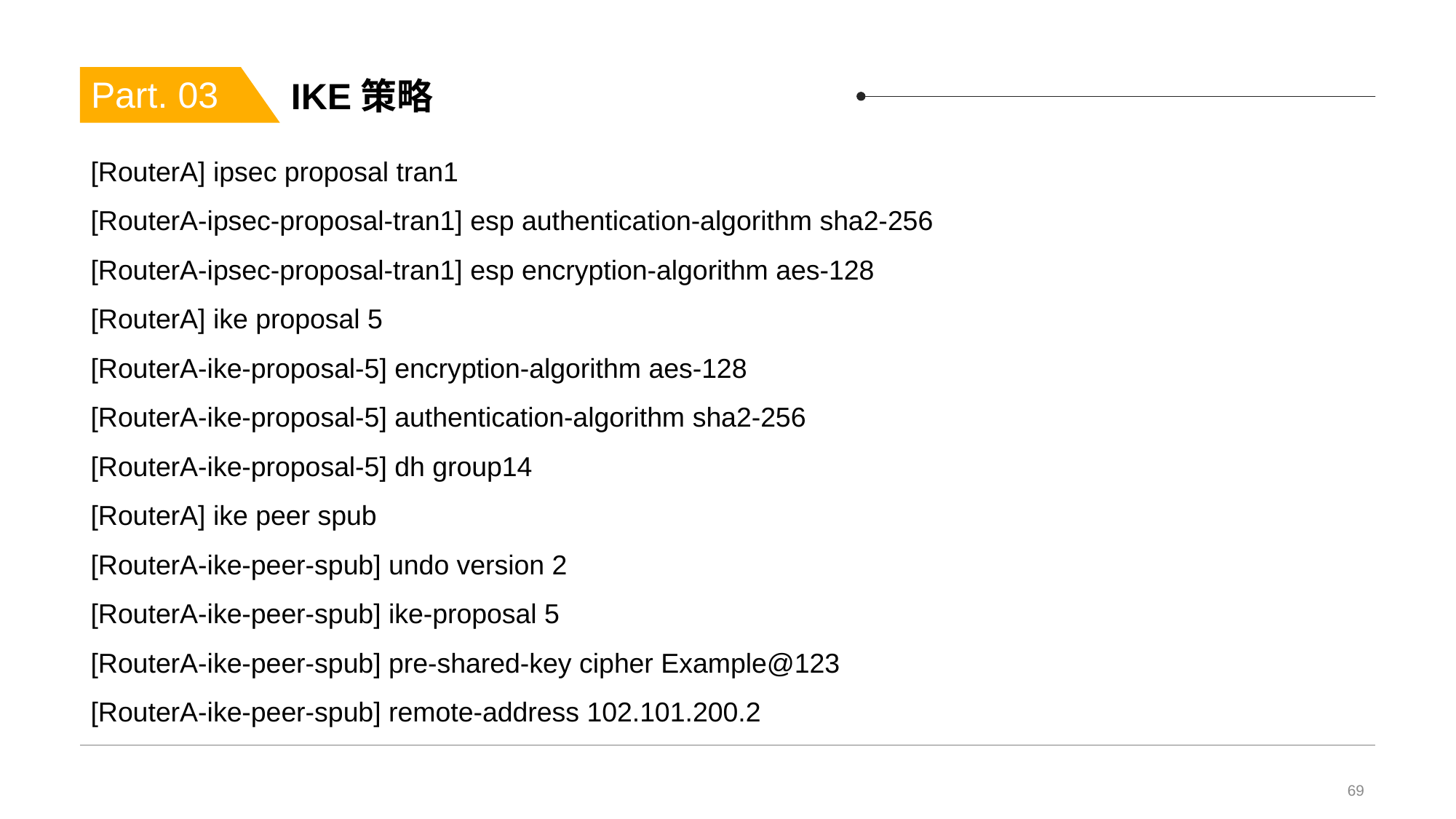

# IKE策略
Part. 03
[RouterA] ipsec proposal tran1
[RouterA-ipsec-proposal-tran1] esp authentication-algorithm sha2-256
[RouterA-ipsec-proposal-tran1] esp encryption-algorithm aes-128
[RouterA] ike proposal 5
[RouterA-ike-proposal-5] encryption-algorithm aes-128
[RouterA-ike-proposal-5] authentication-algorithm sha2-256
[RouterA-ike-proposal-5] dh group14
[RouterA] ike peer spub
[RouterA-ike-peer-spub] undo version 2
[RouterA-ike-peer-spub] ike-proposal 5
[RouterA-ike-peer-spub] pre-shared-key cipher Example@123
[RouterA-ike-peer-spub] remote-address 102.101.200.2
69